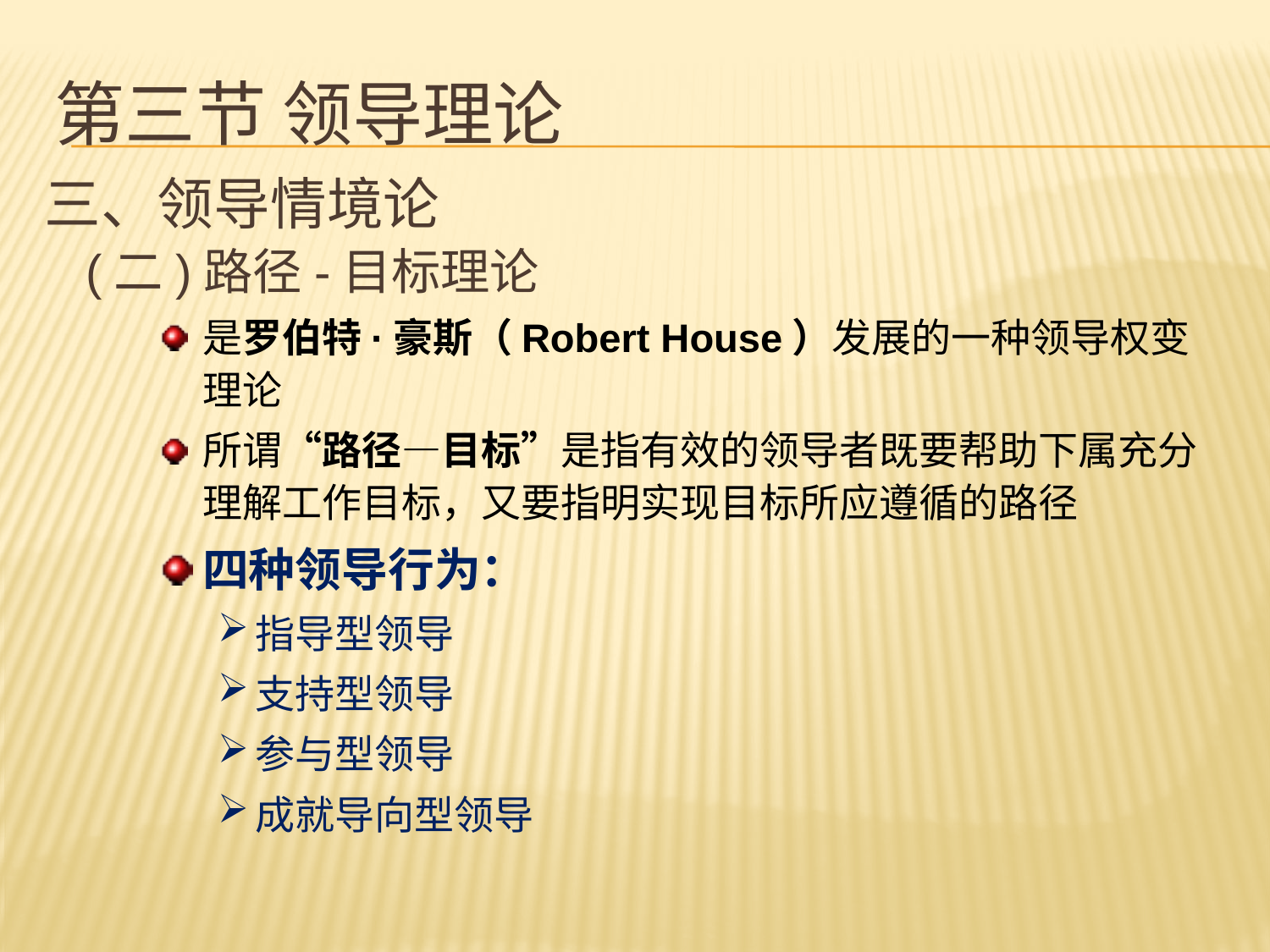

# 第三节 领导理论
三、领导情境论
   (二)路径-目标理论

是罗伯特·豪斯（Robert House）发展的一种领导权变理论
所谓“路径—目标”是指有效的领导者既要帮助下属充分理解工作目标，又要指明实现目标所应遵循的路径
四种领导行为：
指导型领导
支持型领导
参与型领导
成就导向型领导